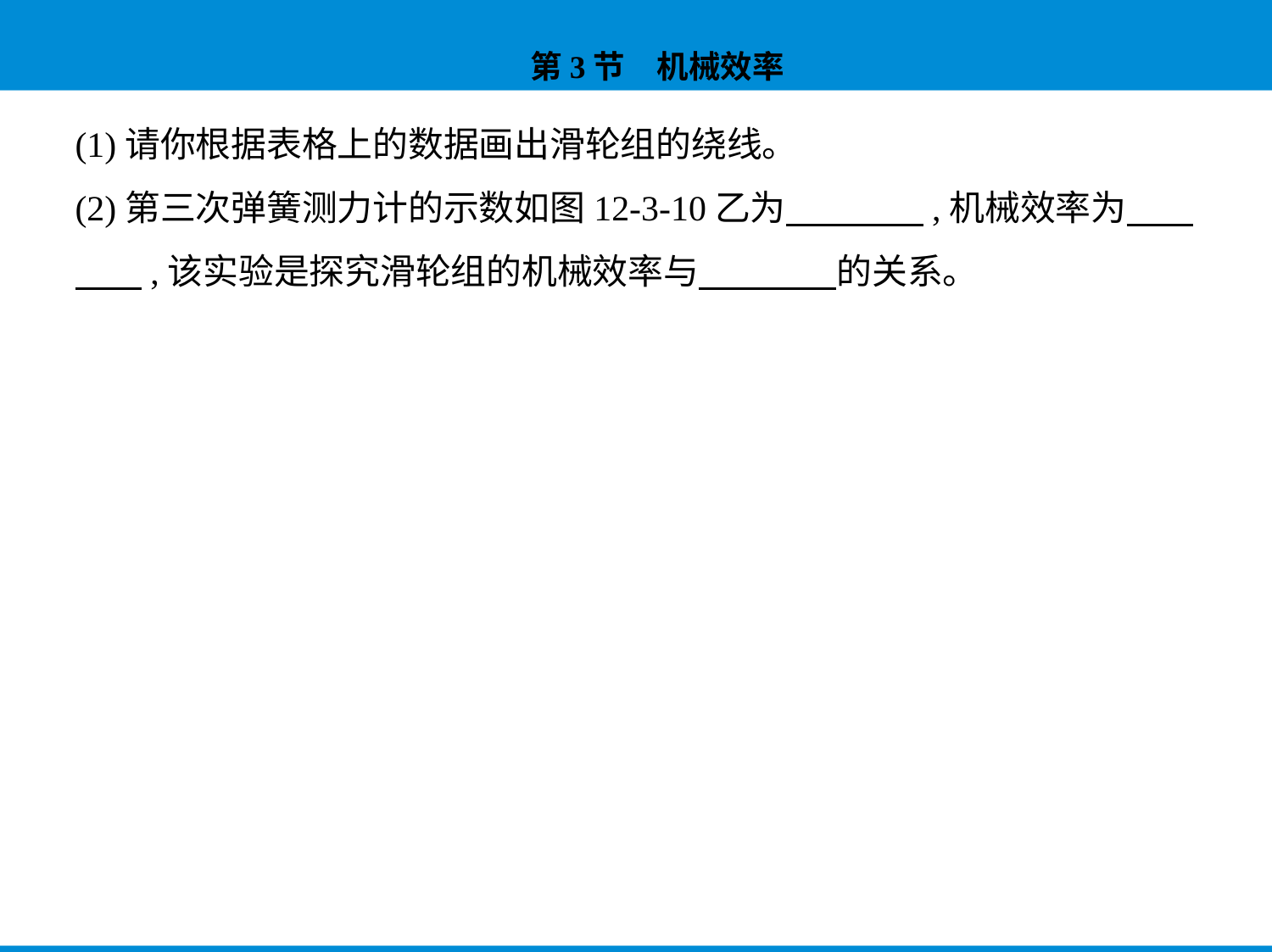

(1)请你根据表格上的数据画出滑轮组的绕线。
(2)第三次弹簧测力计的示数如图12-3-10乙为　　　    ,机械效率为　    
　    ,该实验是探究滑轮组的机械效率与　　　    的关系。